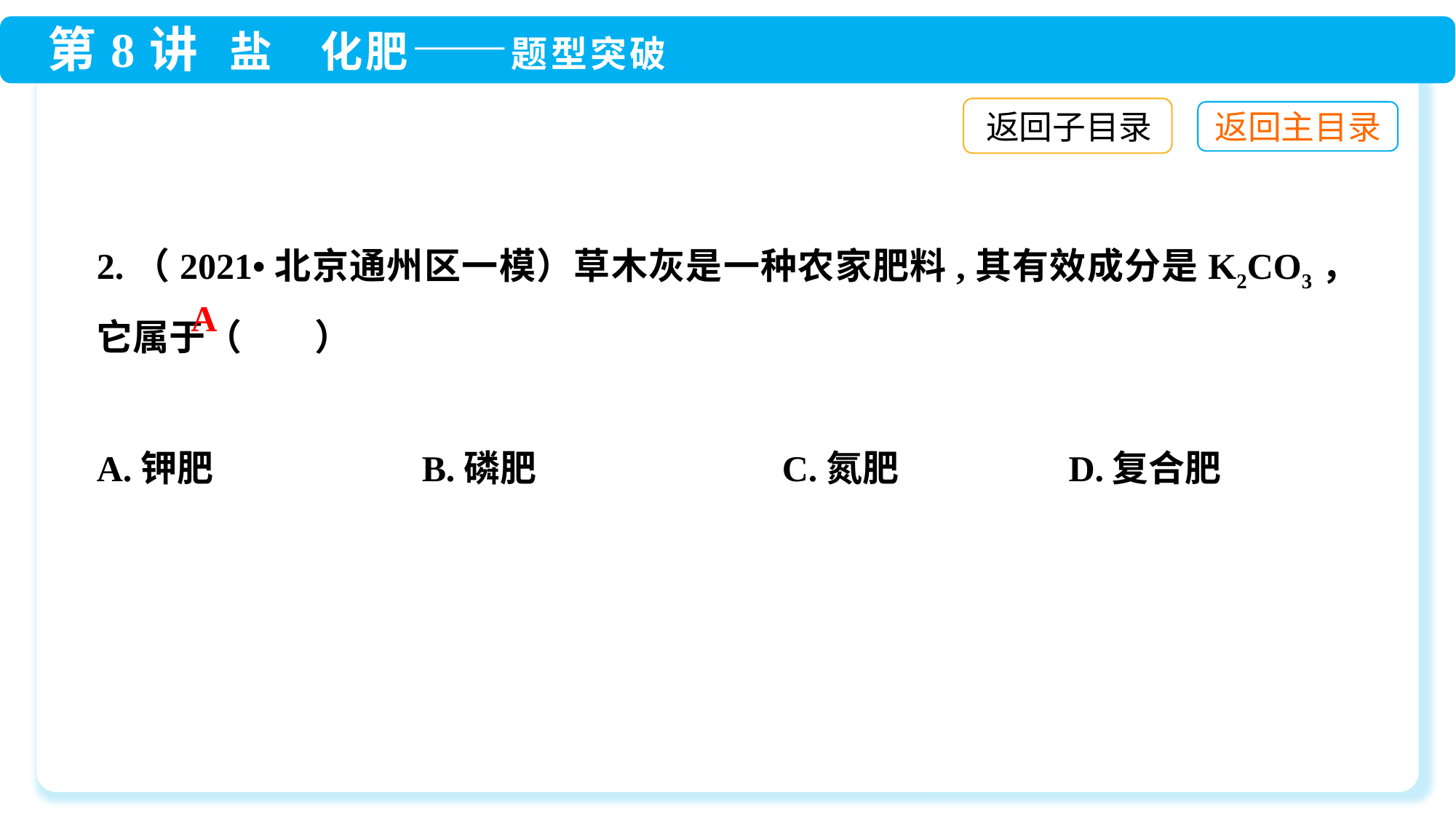

返回子目录
2.（2021•北京通州区一模）草木灰是一种农家肥料,其有效成分是K2CO3，它属于（　　）

A.钾肥	            B.磷肥	                C.氮肥	           D.复合肥
A